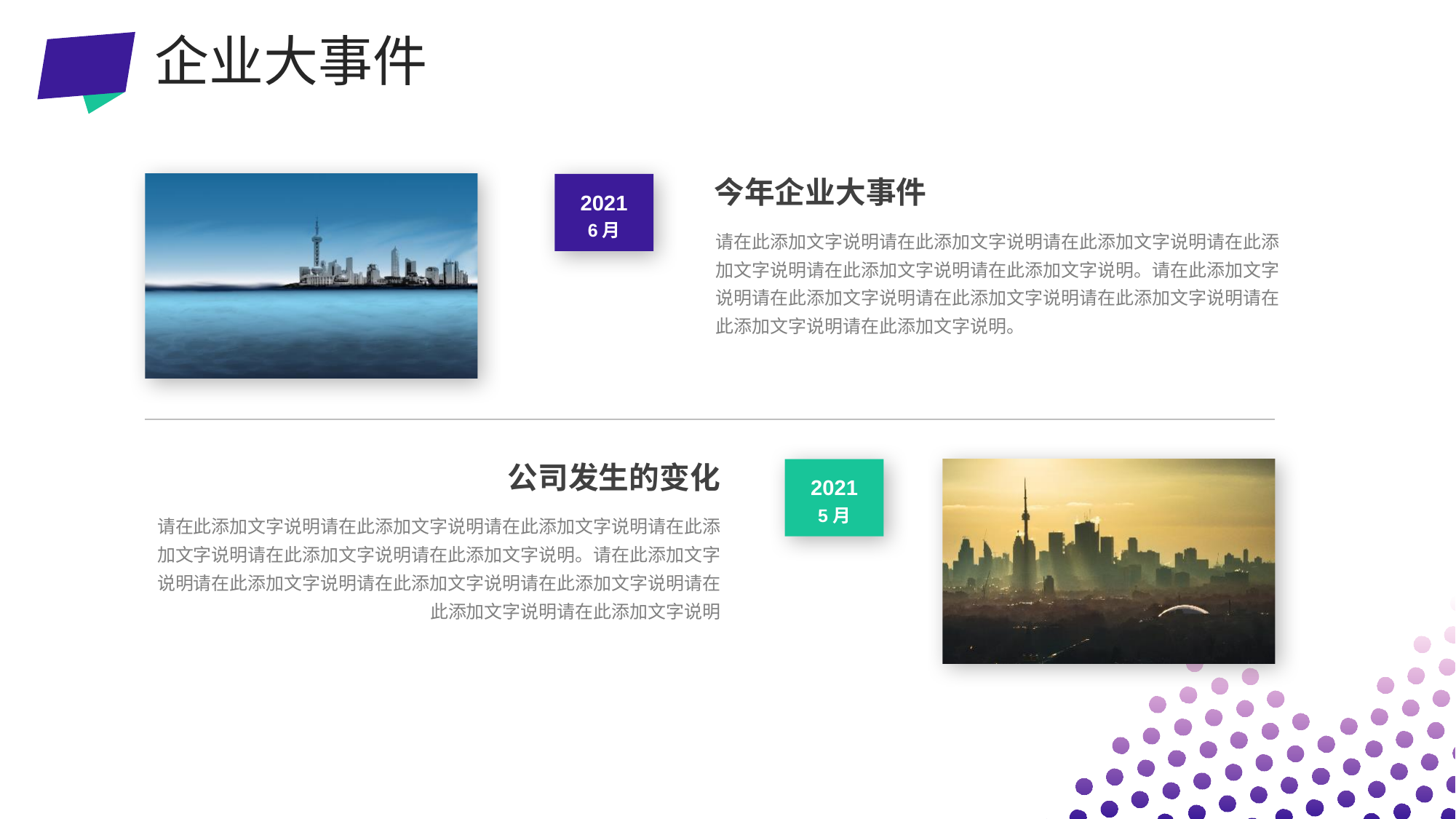

企业大事件
今年企业大事件

2021
6月
请在此添加文字说明请在此添加文字说明请在此添加文字说明请在此添加文字说明请在此添加文字说明请在此添加文字说明。请在此添加文字说明请在此添加文字说明请在此添加文字说明请在此添加文字说明请在此添加文字说明请在此添加文字说明。
公司发生的变化
2021
5月

请在此添加文字说明请在此添加文字说明请在此添加文字说明请在此添加文字说明请在此添加文字说明请在此添加文字说明。请在此添加文字说明请在此添加文字说明请在此添加文字说明请在此添加文字说明请在此添加文字说明请在此添加文字说明